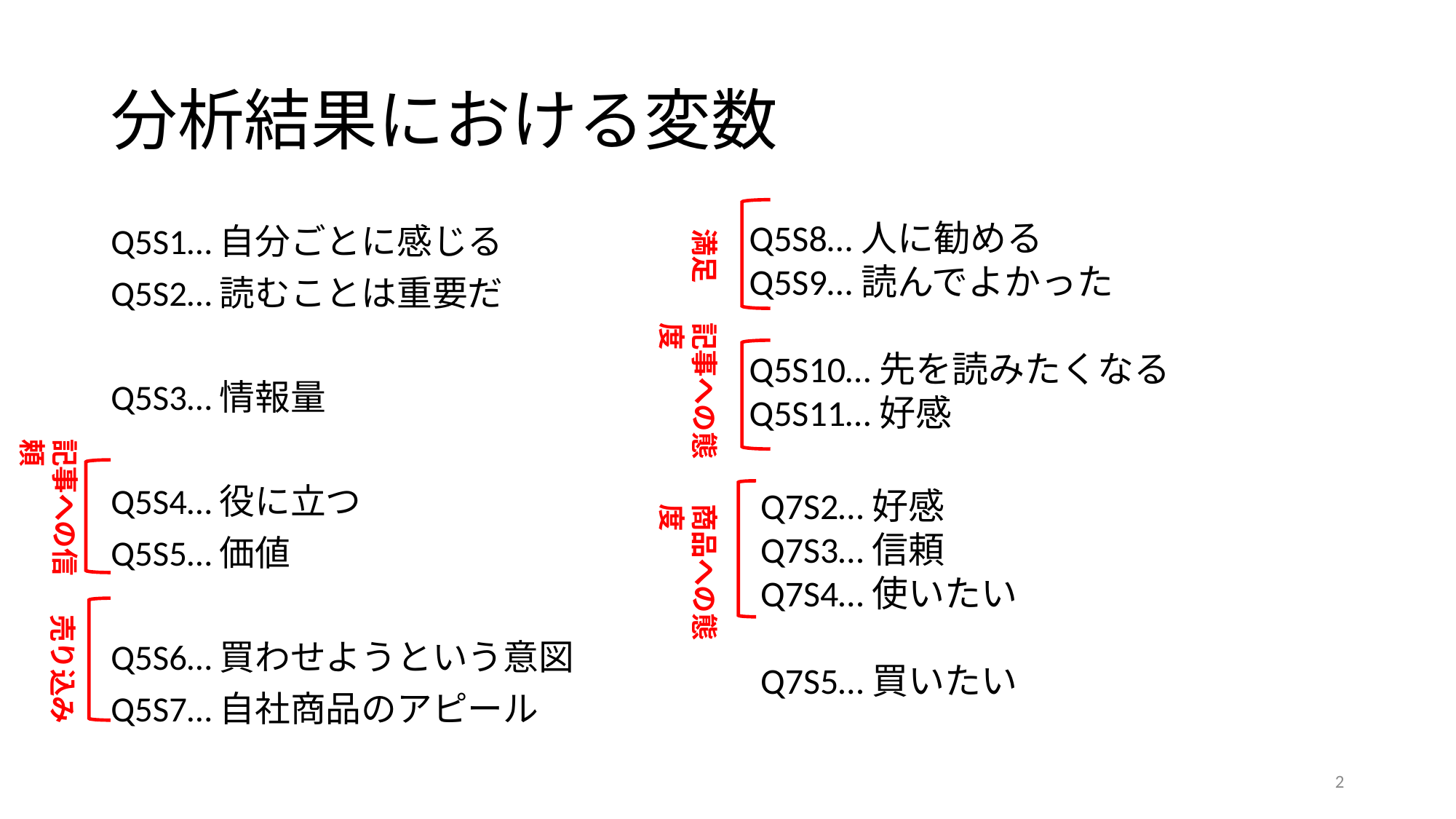

# 分析結果における変数

Q5S8…人に勧める
Q5S9…読んでよかった

Q5S10…先を読みたくなる
Q5S11…好感
Q5S1…自分ごとに感じる
Q5S2…読むことは重要だ

Q5S3…情報量

Q5S4…役に立つ
Q5S5…価値

Q5S6…買わせようという意図
Q5S7…自社商品のアピール

満足
記事への態度

記事への信頼

Q7S2…好感
Q7S3…信頼
Q7S4…使いたい

Q7S5…買いたい

商品への態度

売り込み
2